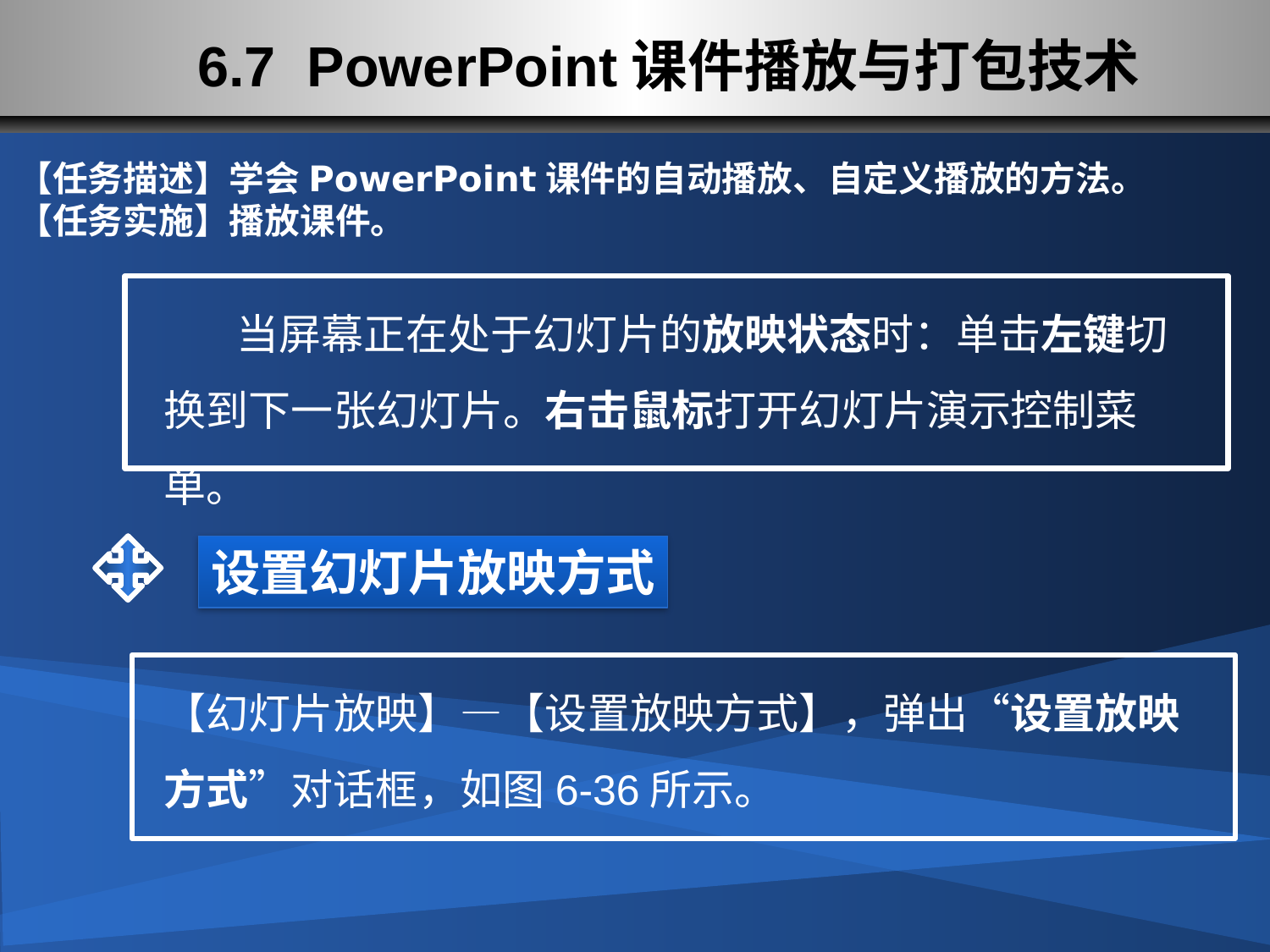

6.7  PowerPoint课件播放与打包技术
【任务描述】学会PowerPoint课件的自动播放、自定义播放的方法。
【任务实施】播放课件。

         当屏幕正在处于幻灯片的放映状态时：单击左键切换到下一张幻灯片。右击鼠标打开幻灯片演示控制菜单。

设置幻灯片放映方式

【幻灯片放映】—【设置放映方式】，弹出“设置放映方式”对话框，如图6-36所示。